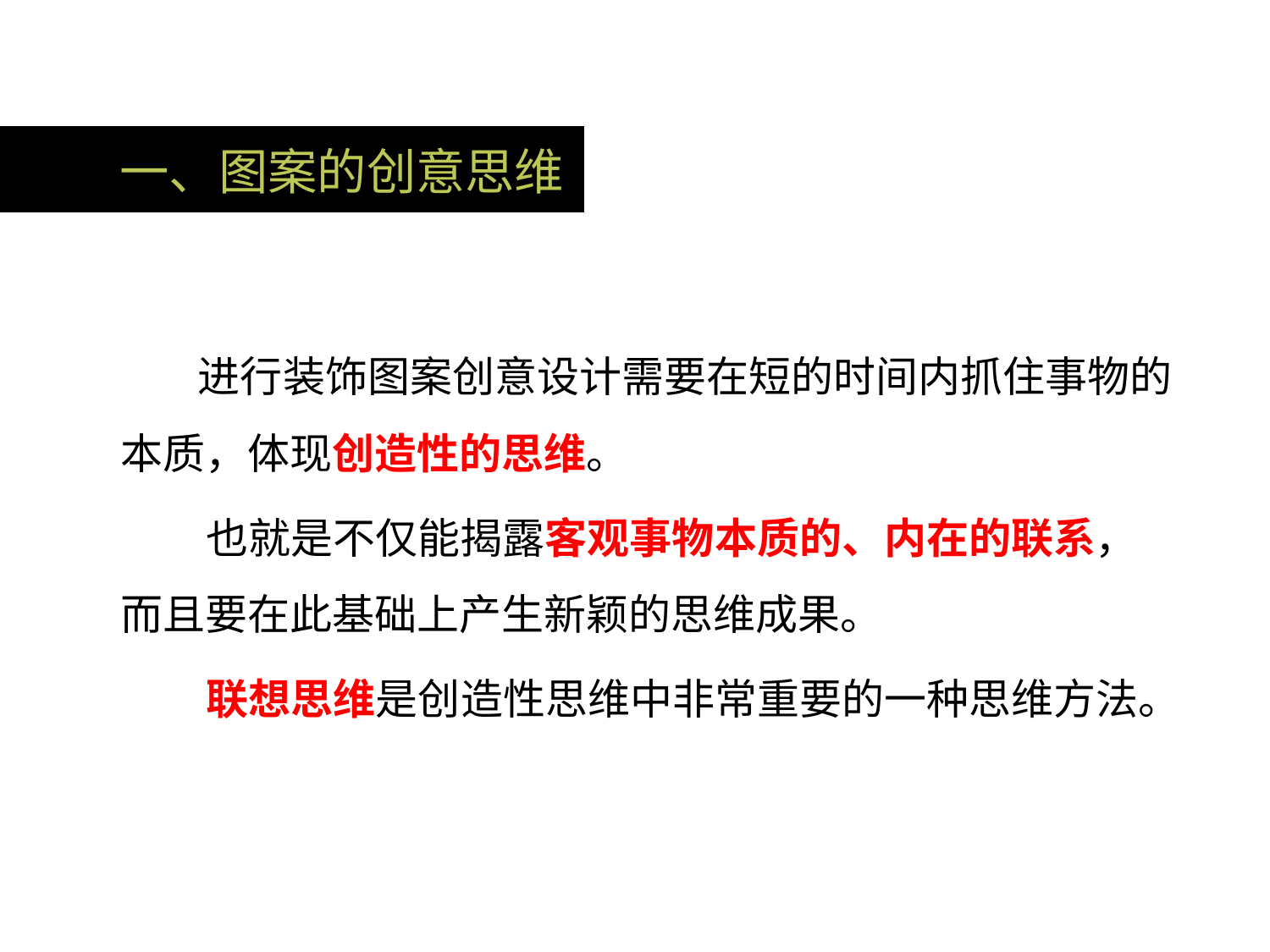

一、图案的创意思维

      进行装饰图案创意设计需要在短的时间内抓住事物的本质，体现创造性的思维。
        也就是不仅能揭露客观事物本质的、内在的联系，而且要在此基础上产生新颖的思维成果。
        联想思维是创造性思维中非常重要的一种思维方法。